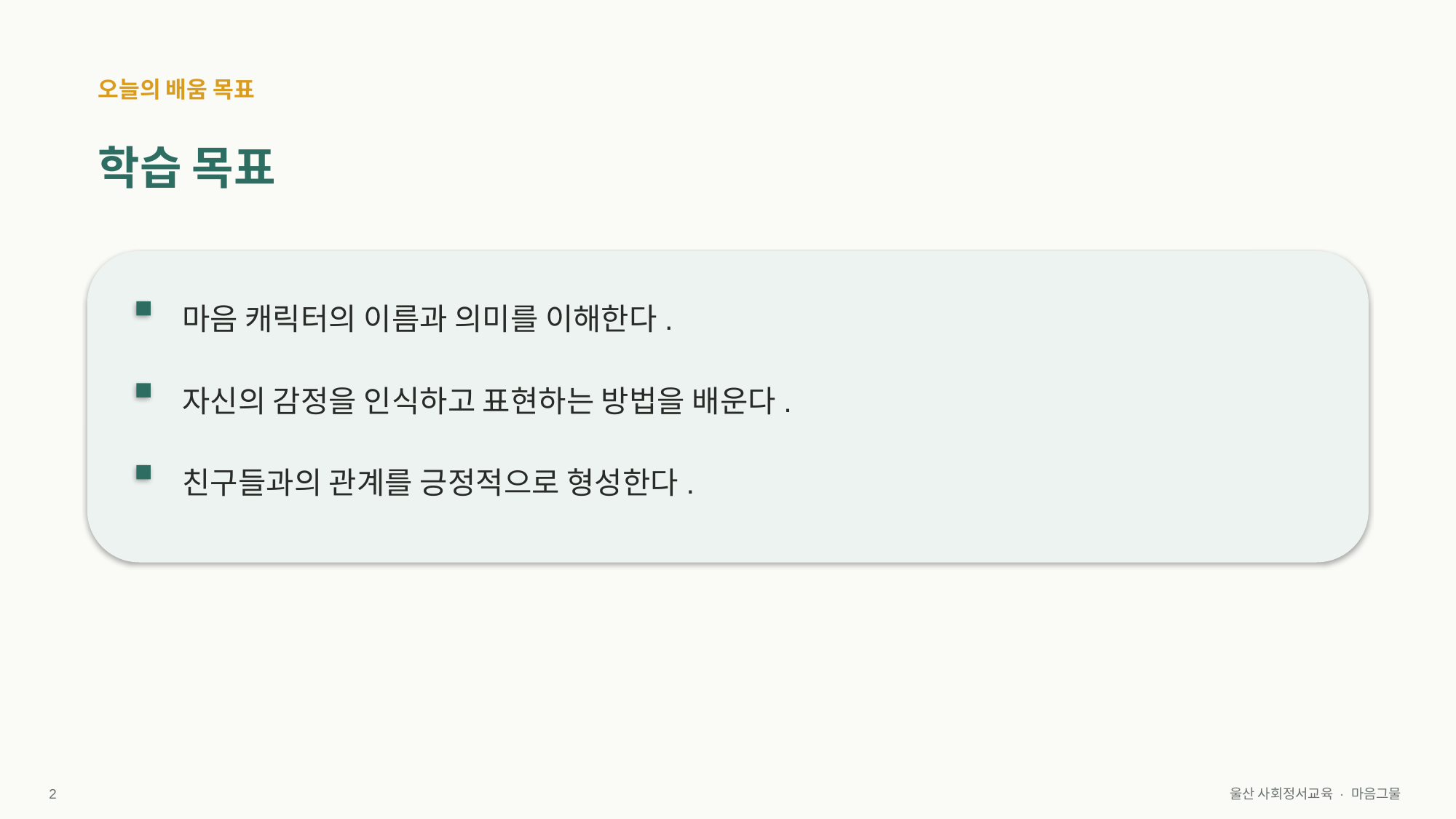

오늘의 배움 목표
학습 목표

마음 캐릭터의 이름과 의미를 이해한다.

자신의 감정을 인식하고 표현하는 방법을 배운다.

친구들과의 관계를 긍정적으로 형성한다.

2
울산 사회정서교육 · 마음그물